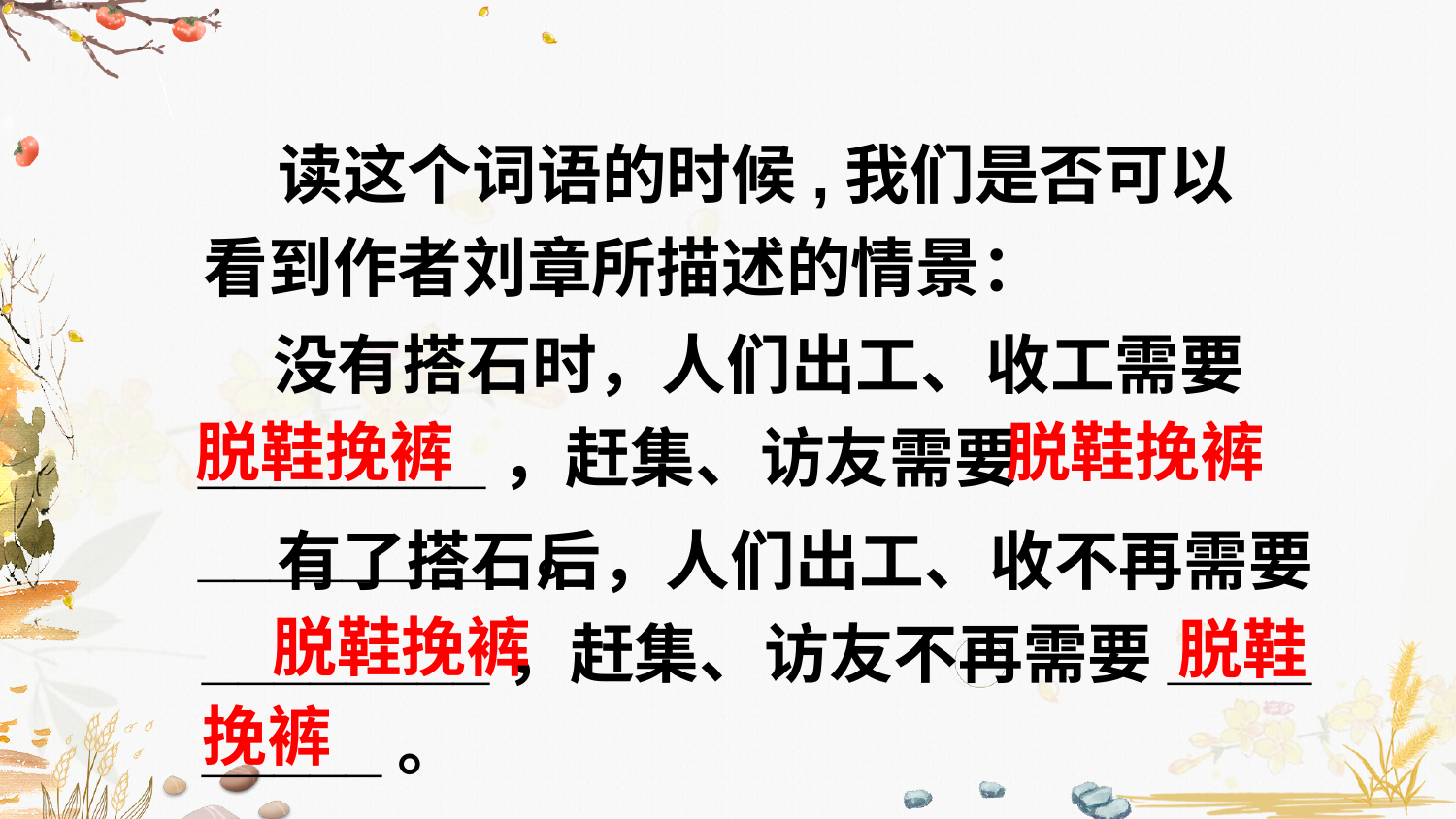

读这个词语的时候,我们是否可以看到作者刘章所描述的情景：
    没有搭石时，人们出工、收工需要________，赶集、访友需要_________。
脱鞋挽裤
脱鞋挽裤
    有了搭石后，人们出工、收不再需要________，赶集、访友不再需要____
_____。
脱鞋挽裤
脱鞋
挽裤